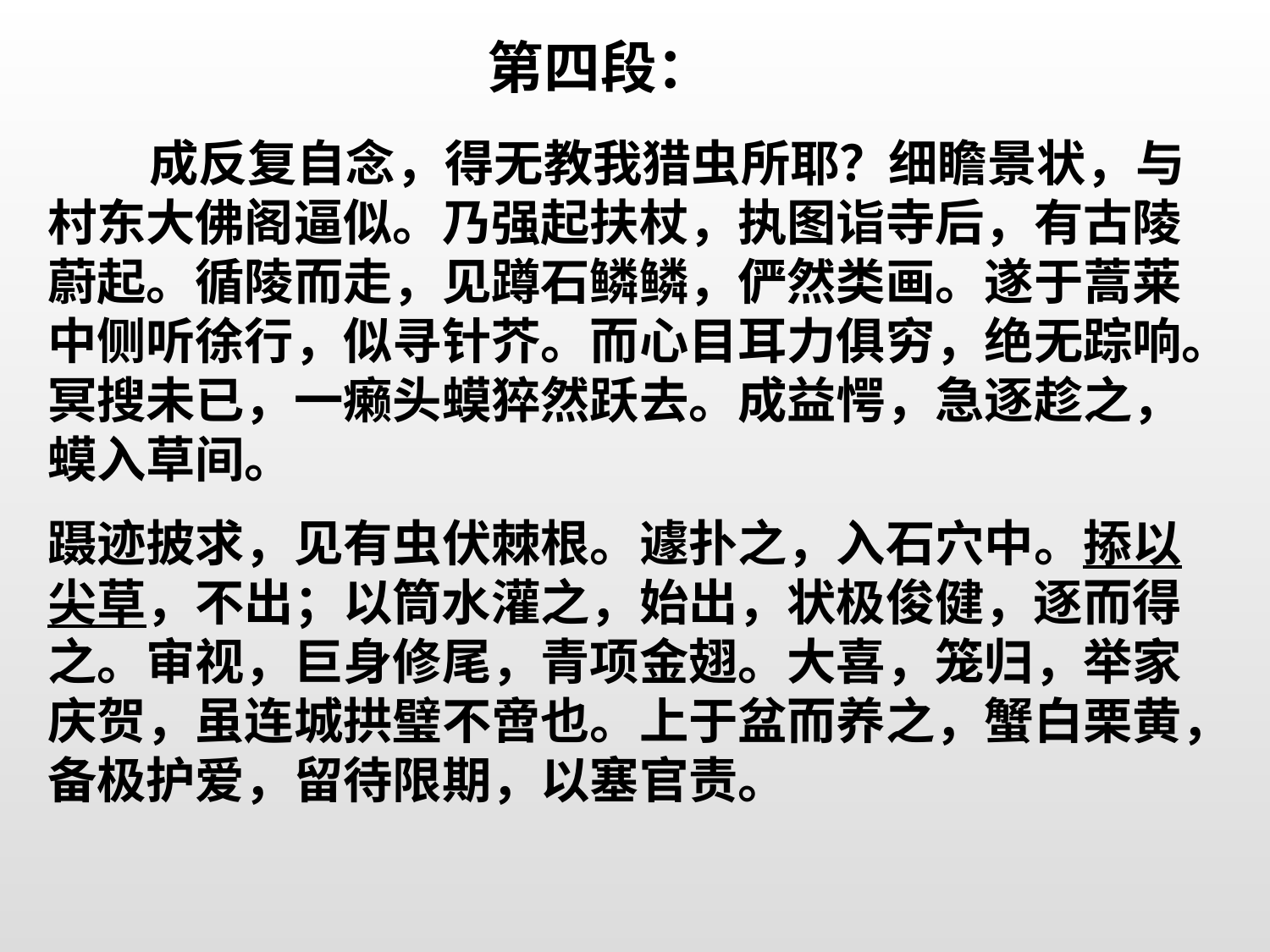

第四段：
        成反复自念，得无教我猎虫所耶？细瞻景状，与村东大佛阁逼似。乃强起扶杖，执图诣寺后，有古陵蔚起。循陵而走，见蹲石鳞鳞，俨然类画。遂于蒿莱中侧听徐行，似寻针芥。而心目耳力俱穷，绝无踪响。冥搜未已，一癞头蟆猝然跃去。成益愕，急逐趁之，蟆入草间。
蹑迹披求，见有虫伏棘根。遽扑之，入石穴中。掭以尖草，不出；以筒水灌之，始出，状极俊健，逐而得之。审视，巨身修尾，青项金翅。大喜，笼归，举家庆贺，虽连城拱璧不啻也。上于盆而养之，蟹白栗黄，备极护爱，留待限期，以塞官责。